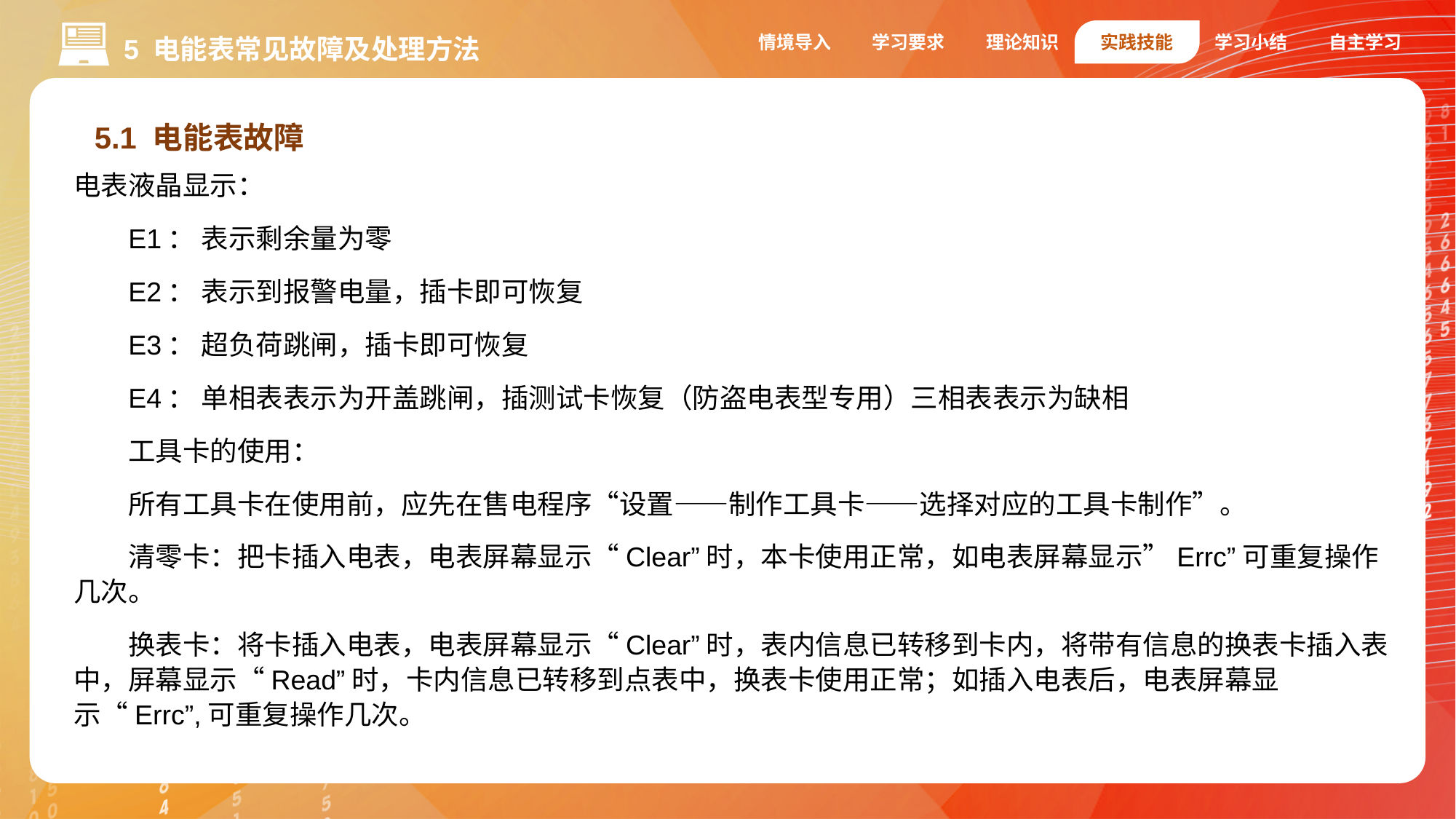

情境导入
学习要求
理论知识
实践技能
学习小结
自主学习

5 电能表常见故障及处理方法
5.1 电能表故障
电表液晶显示：
E1： 表示剩余量为零
E2： 表示到报警电量，插卡即可恢复
E3： 超负荷跳闸，插卡即可恢复
E4： 单相表表示为开盖跳闸，插测试卡恢复（防盗电表型专用）三相表表示为缺相
工具卡的使用：
所有工具卡在使用前，应先在售电程序“设置——制作工具卡——选择对应的工具卡制作”。
清零卡：把卡插入电表，电表屏幕显示“Clear”时，本卡使用正常，如电表屏幕显示”Errc”可重复操作几次。
换表卡：将卡插入电表，电表屏幕显示“Clear”时，表内信息已转移到卡内，将带有信息的换表卡插入表中，屏幕显示“Read”时，卡内信息已转移到点表中，换表卡使用正常；如插入电表后，电表屏幕显示“Errc”,可重复操作几次。